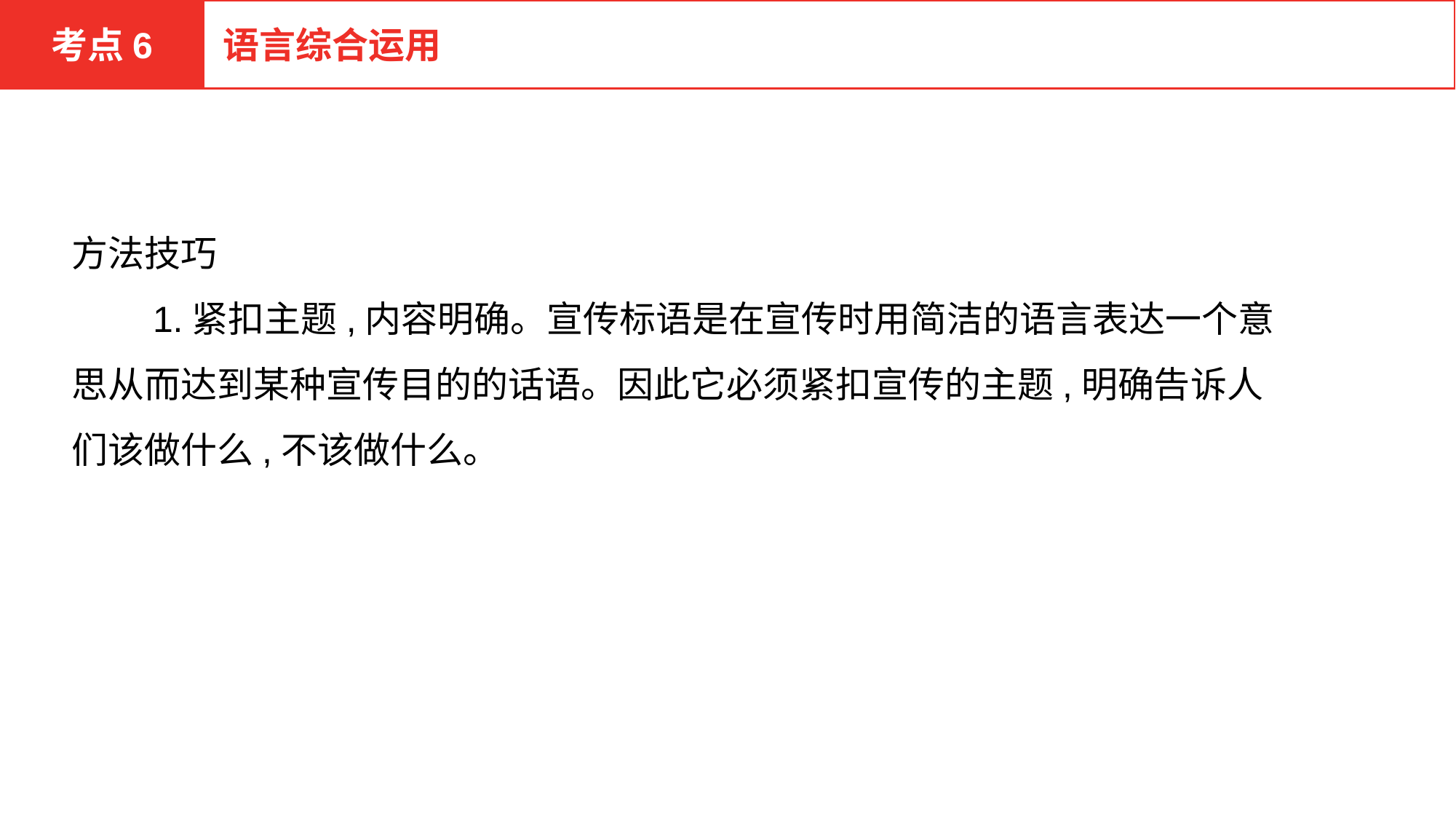

考点6
语言综合运用
方法技巧
　　1.紧扣主题,内容明确。宣传标语是在宣传时用简洁的语言表达一个意思从而达到某种宣传目的的话语。因此它必须紧扣宣传的主题,明确告诉人们该做什么,不该做什么。